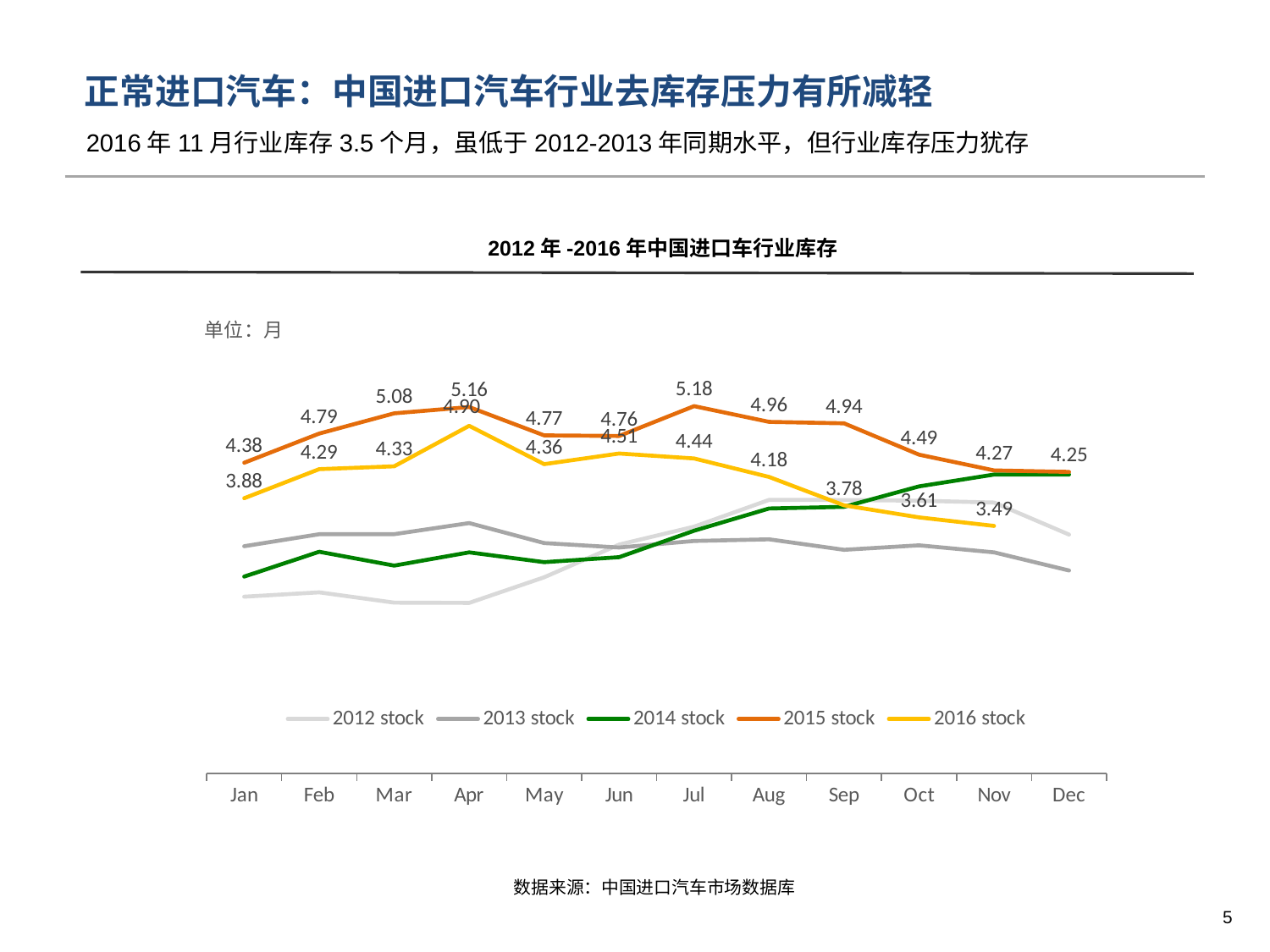

正常进口汽车：中国进口汽车行业去库存压力有所减轻
# 2016年11月行业库存3.5个月，虽低于2012-2013年同期水平，但行业库存压力犹存
2012年-2016年中国进口车行业库存

### Chart

| Category | 2012 stock | 2013 stock | 2014 stock | 2015 stock | 2016 stock |
|---|---|---|---|---|---|
| Jan | 2.492465292250473 | 3.204386253921418 | 2.775244225064993 | 4.3797927698595585 | 3.88 |
| Feb | 2.5535410735598787 | 3.3730713684582376 | 3.125797514579811 | 4.790793040010112 | 4.29 |
| Mar | 2.4087558427873317 | 3.3736269492475395 | 2.9310841792234967 | 5.075751547414596 | 4.33 |
| Apr | 2.404954234866384 | 3.529833617160808 | 3.117700956898124 | 5.164536124377598 | 4.9 |
| May | 2.765719709428538 | 3.2482845341986404 | 2.9795973884657236 | 4.765507704464642 | 4.3599999999999985 |
| Jun | 3.2272940393544793 | 3.185528534699633 | 3.050102157615723 | 4.757204278321754 | 4.51 |
| Jul | 3.479573794422114 | 3.277858215599342 | 3.4224382276805003 | 5.177540928034454 | 4.44 |
| Aug | 3.856799250312372 | 3.301198423336738 | 3.73560869352391 | 4.955509268047422 | 4.18 |
| Sep | 3.8554586629503627 | 3.1532922838929482 | 3.7590657981530344 | 4.935369956010172 | 3.7800000000000002 |
| Oct | 3.8456290779365054 | 3.216968618154742 | 4.046681937501045 | 4.4937308963882465 | 3.61 |
| Nov | 3.819120746134747 | 3.117313968936054 | 4.213444308567721 | 4.271815147050596 | 3.4899999999999998 |
| Dec | 3.368018835923938 | 2.8610233363761908 | 4.213444308567721 | 4.250989480017678 | None |
数据来源：中国进口汽车市场数据库